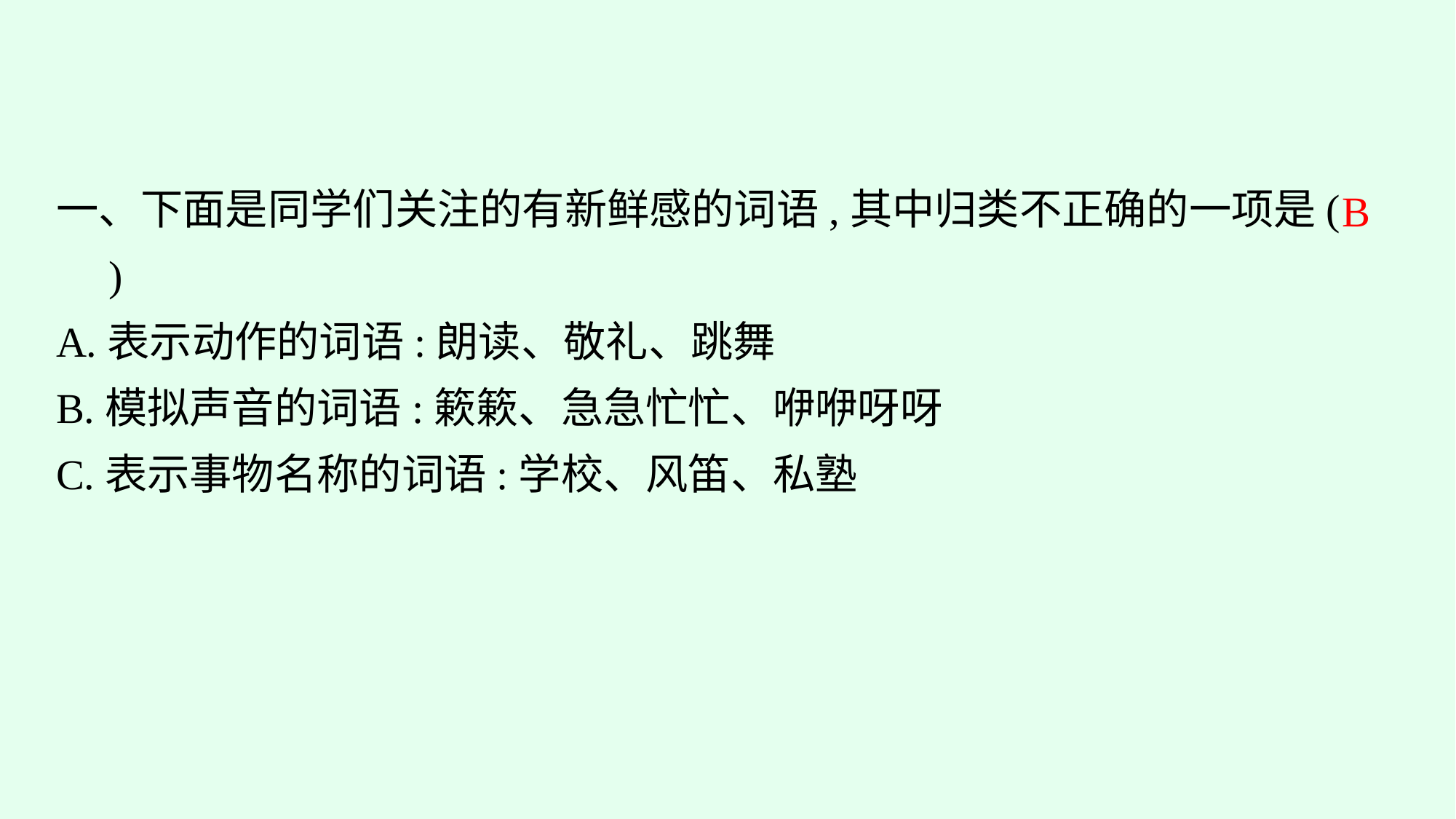

一、下面是同学们关注的有新鲜感的词语,其中归类不正确的一项是(　　)
A.表示动作的词语:朗读、敬礼、跳舞
B.模拟声音的词语:簌簌、急急忙忙、咿咿呀呀
C.表示事物名称的词语:学校、风笛、私塾
B